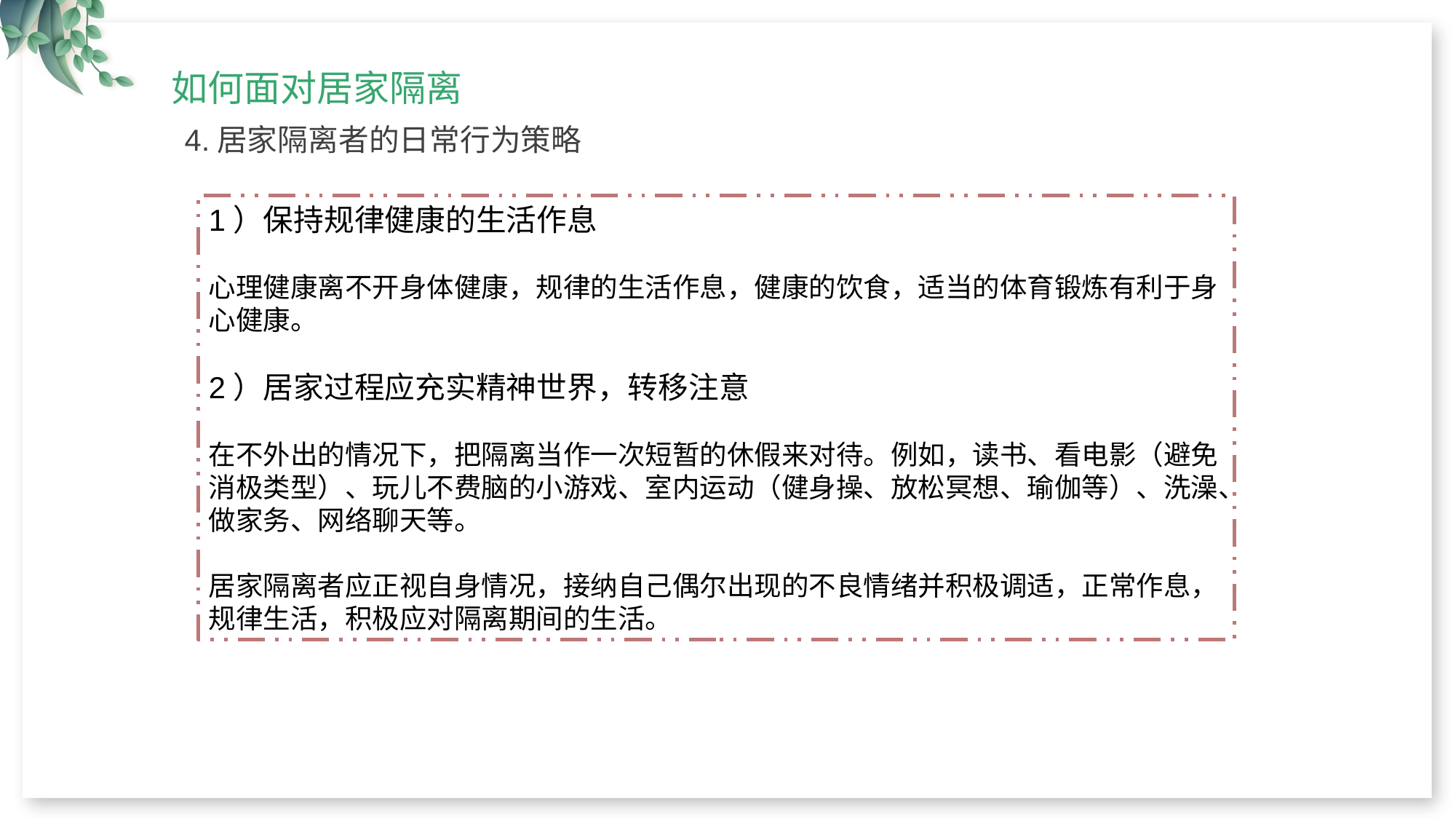

如何面对居家隔离
4.居家隔离者的日常行为策略
1）保持规律健康的生活作息

心理健康离不开身体健康，规律的生活作息，健康的饮食，适当的体育锻炼有利于身心健康。

2）居家过程应充实精神世界，转移注意

在不外出的情况下，把隔离当作一次短暂的休假来对待。例如，读书、看电影（避免消极类型）、玩儿不费脑的小游戏、室内运动（健身操、放松冥想、瑜伽等）、洗澡、做家务、网络聊天等。

居家隔离者应正视自身情况，接纳自己偶尔出现的不良情绪并积极调适，正常作息，规律生活，积极应对隔离期间的生活。